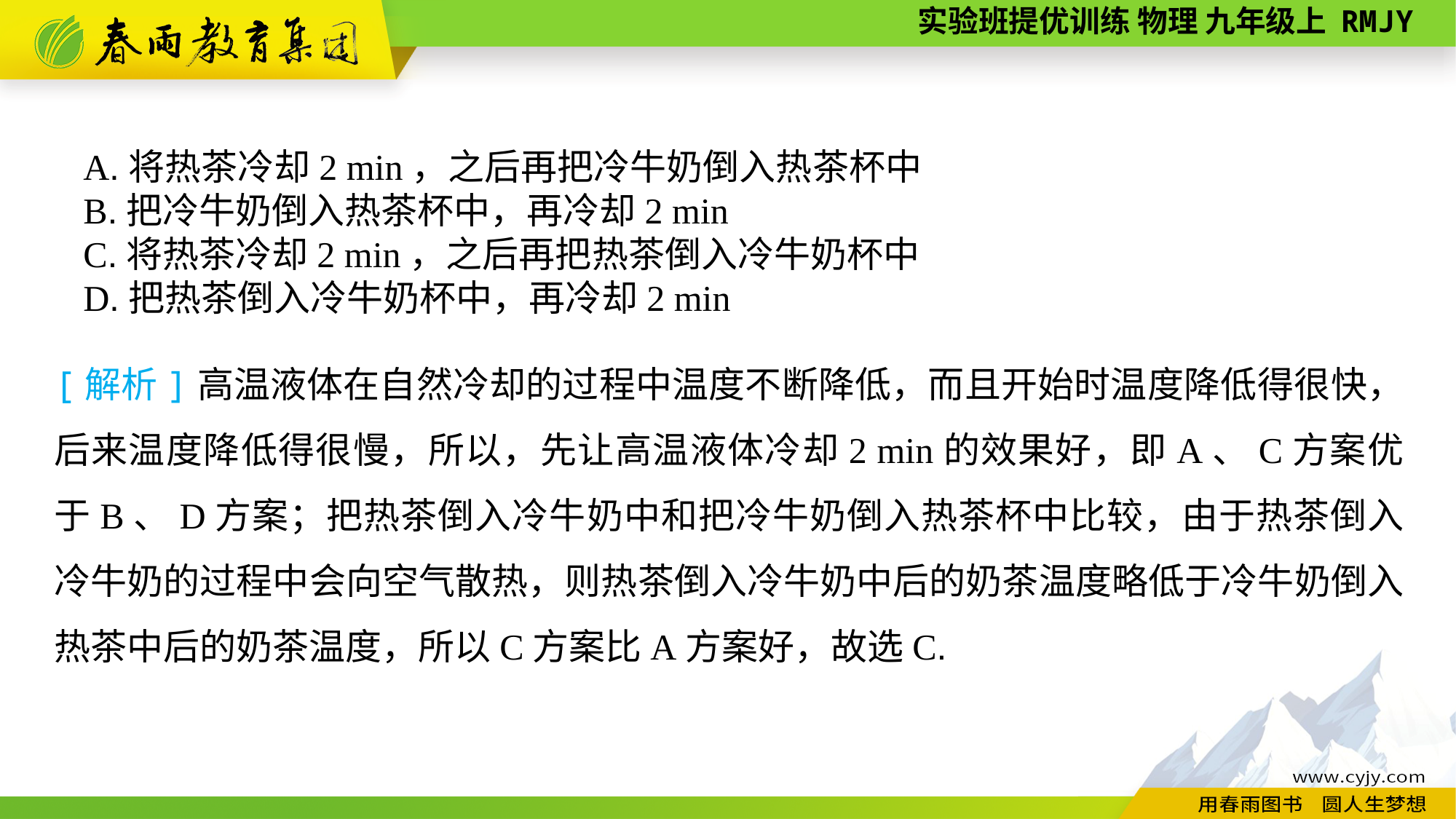

A.将热茶冷却2 min，之后再把冷牛奶倒入热茶杯中
B.把冷牛奶倒入热茶杯中，再冷却2 min
C.将热茶冷却2 min，之后再把热茶倒入冷牛奶杯中
D.把热茶倒入冷牛奶杯中，再冷却2 min
[解析]高温液体在自然冷却的过程中温度不断降低，而且开始时温度降低得很快，后来温度降低得很慢，所以，先让高温液体冷却2 min的效果好，即A、C方案优于B、D方案；把热茶倒入冷牛奶中和把冷牛奶倒入热茶杯中比较，由于热茶倒入冷牛奶的过程中会向空气散热，则热茶倒入冷牛奶中后的奶茶温度略低于冷牛奶倒入热茶中后的奶茶温度，所以C方案比A方案好，故选C.